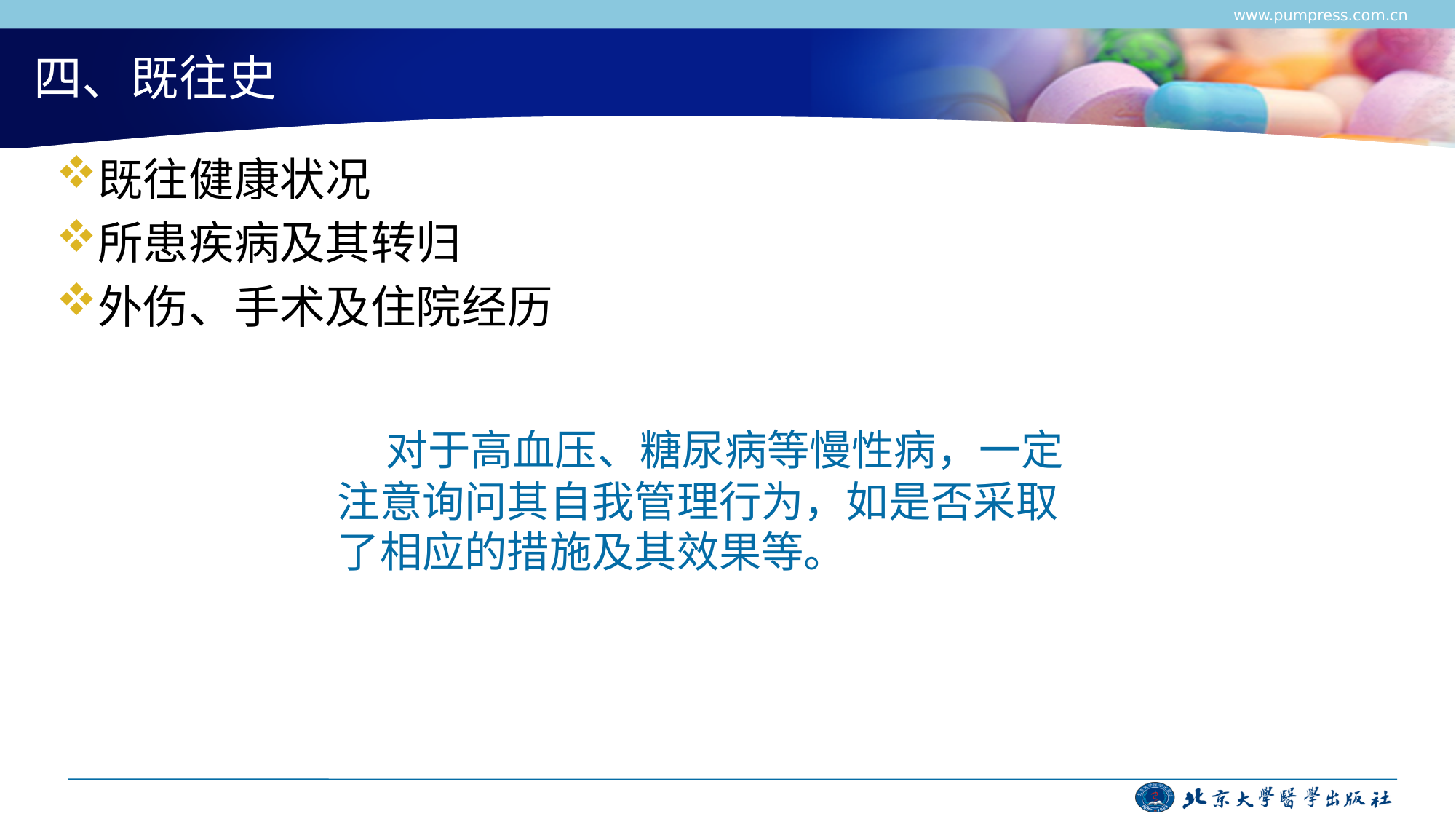

www.pumpress.com.cn
# 四、既往史
既往健康状况
所患疾病及其转归
外伤、手术及住院经历
    对于高血压、糖尿病等慢性病，一定注意询问其自我管理行为，如是否采取了相应的措施及其效果等。